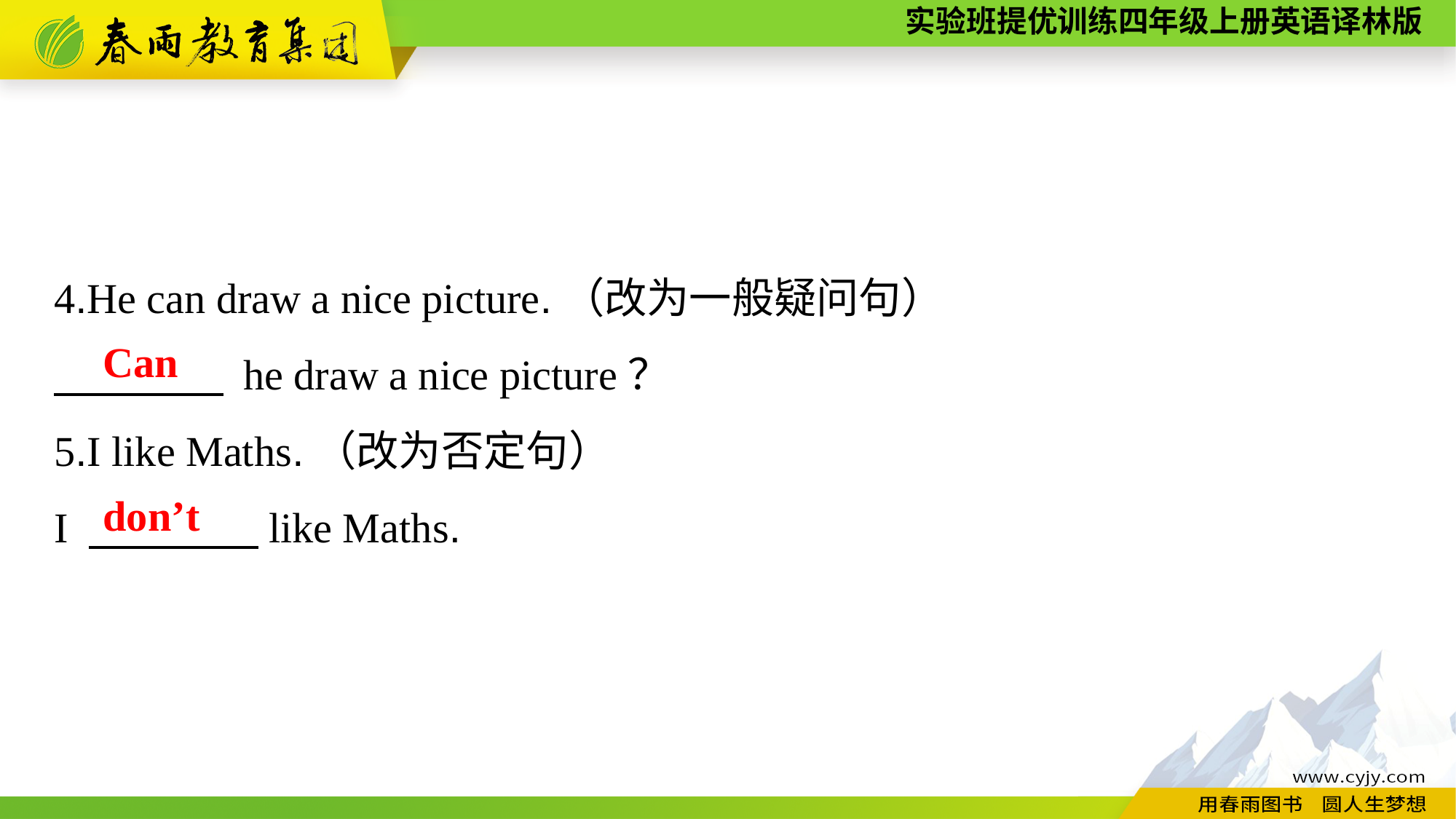

4.He can draw a nice picture.（改为一般疑问句）
　　　　 he draw a nice picture？
5.I like Maths.（改为否定句）
I 　　　　like Maths.
Can
don’t